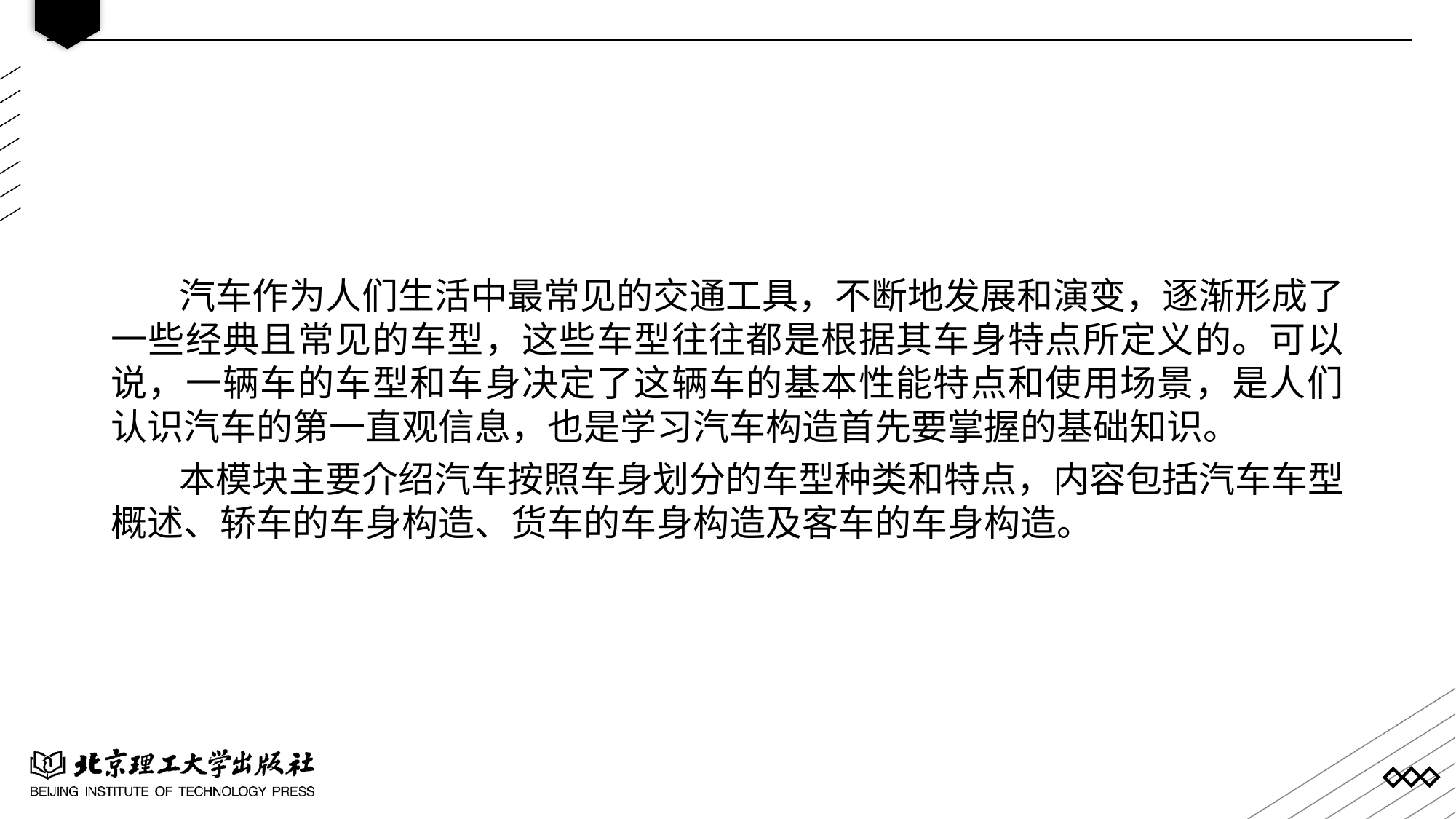

汽车作为人们生活中最常见的交通工具，不断地发展和演变，逐渐形成了一些经典且常见的车型，这些车型往往都是根据其车身特点所定义的。可以说，一辆车的车型和车身决定了这辆车的基本性能特点和使用场景，是人们认识汽车的第一直观信息，也是学习汽车构造首先要掌握的基础知识。
本模块主要介绍汽车按照车身划分的车型种类和特点，内容包括汽车车型概述、轿车的车身构造、货车的车身构造及客车的车身构造。